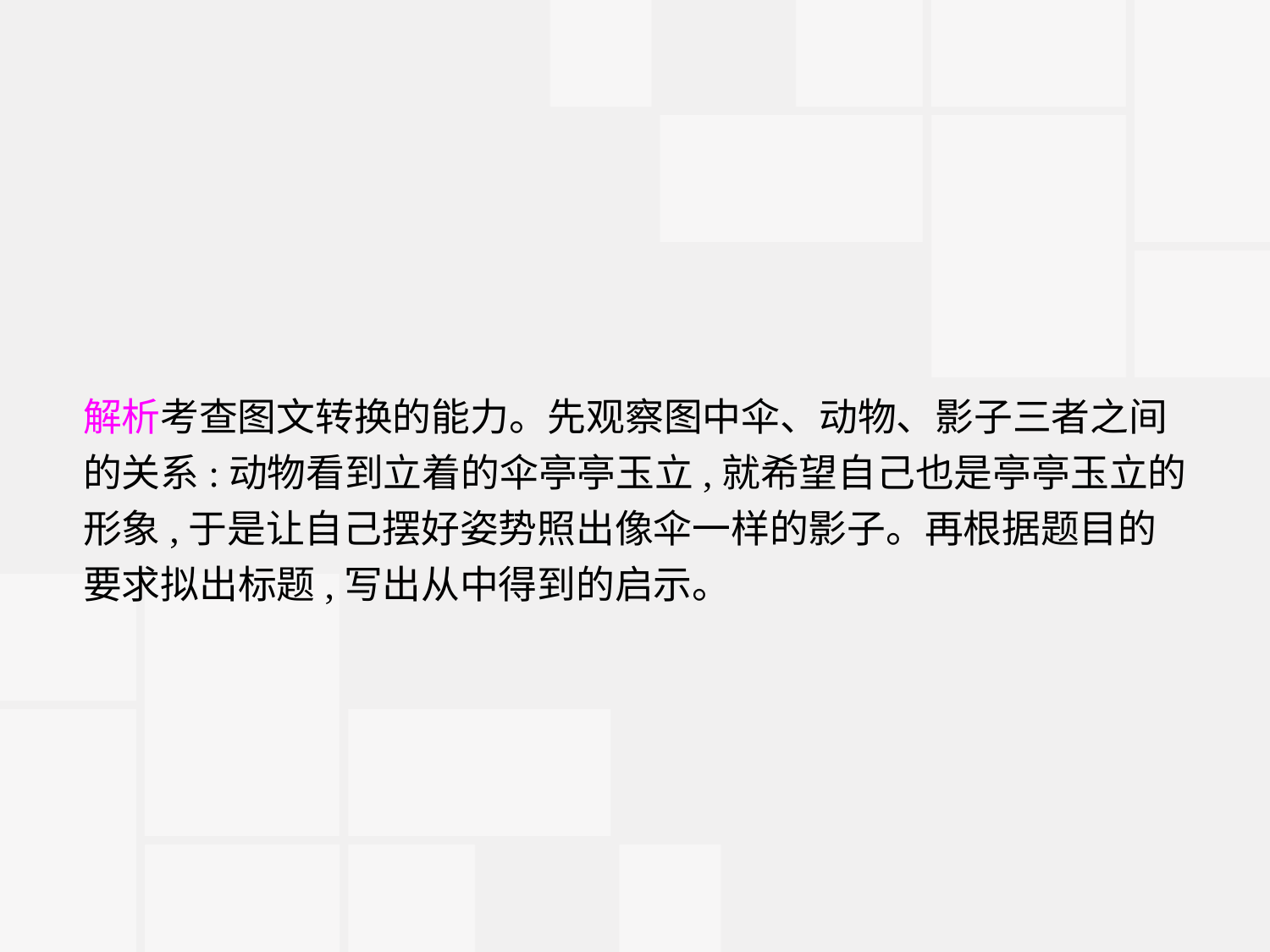

解析考查图文转换的能力。先观察图中伞、动物、影子三者之间的关系:动物看到立着的伞亭亭玉立,就希望自己也是亭亭玉立的形象,于是让自己摆好姿势照出像伞一样的影子。再根据题目的要求拟出标题,写出从中得到的启示。